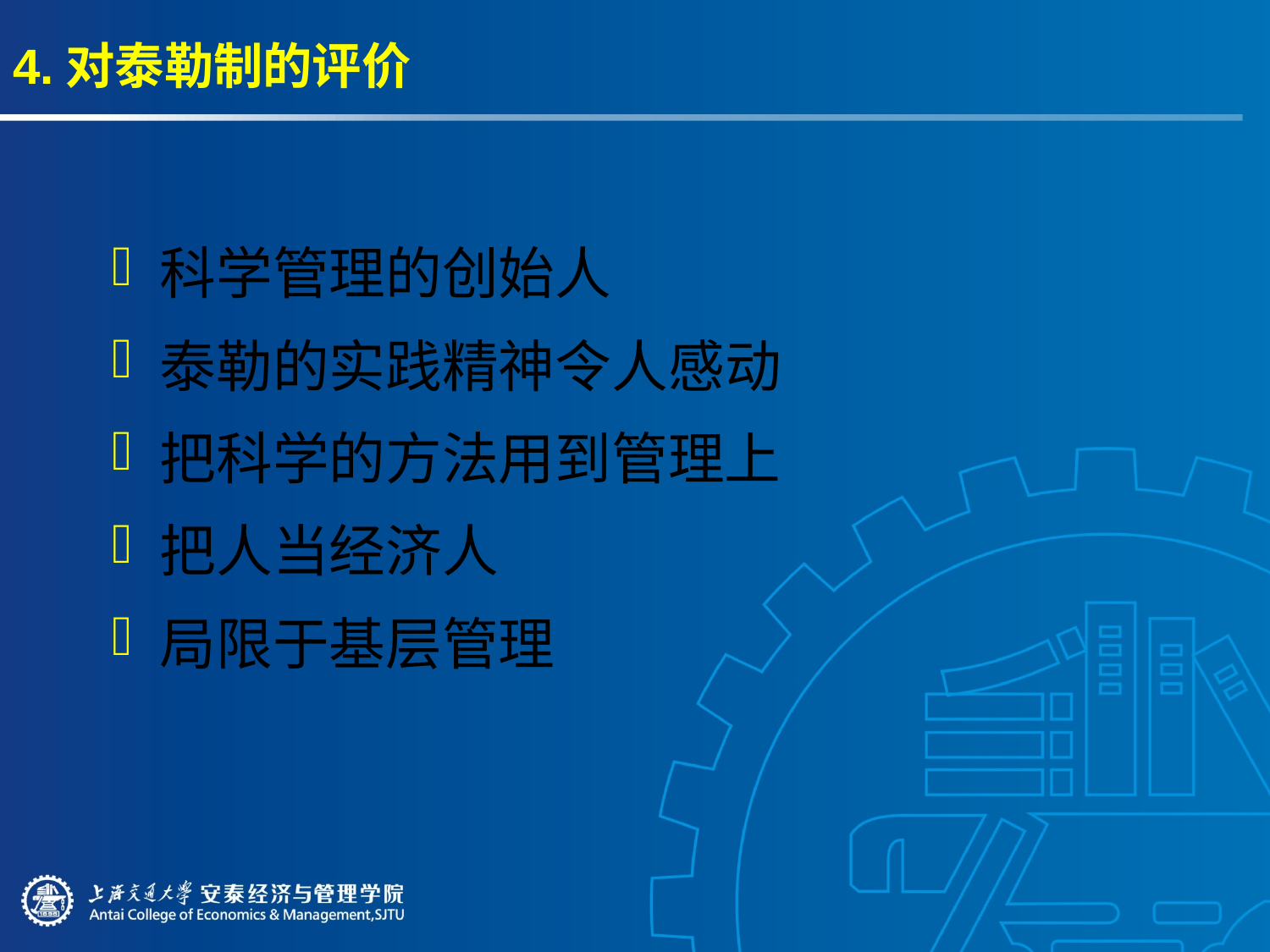

# 4.对泰勒制的评价
科学管理的创始人
泰勒的实践精神令人感动
把科学的方法用到管理上
把人当经济人
局限于基层管理